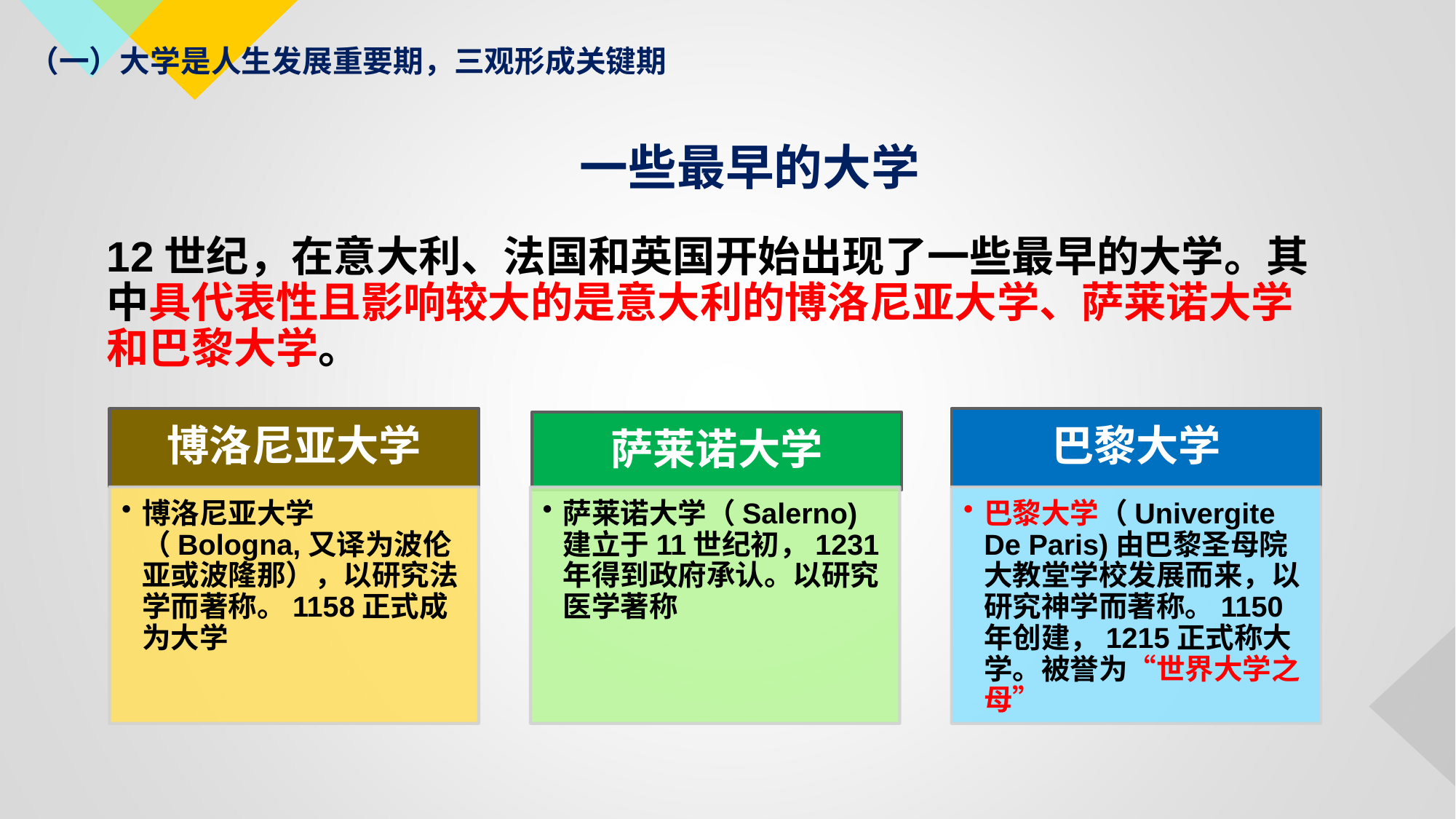

（一）大学是人生发展重要期，三观形成关键期
# 一些最早的大学
12世纪，在意大利、法国和英国开始出现了一些最早的大学。其中具代表性且影响较大的是意大利的博洛尼亚大学、萨莱诺大学和巴黎大学。
博洛尼亚大学
博洛尼亚大学（Bologna,又译为波伦亚或波隆那），以研究法学而著称。1158正式成为大学
萨莱诺大学
萨莱诺大学（Salerno)建立于11世纪初，1231年得到政府承认。以研究医学著称
巴黎大学
巴黎大学（Univergite De Paris)由巴黎圣母院大教堂学校发展而来，以研究神学而著称。1150年创建，1215正式称大学。被誉为“世界大学之母”